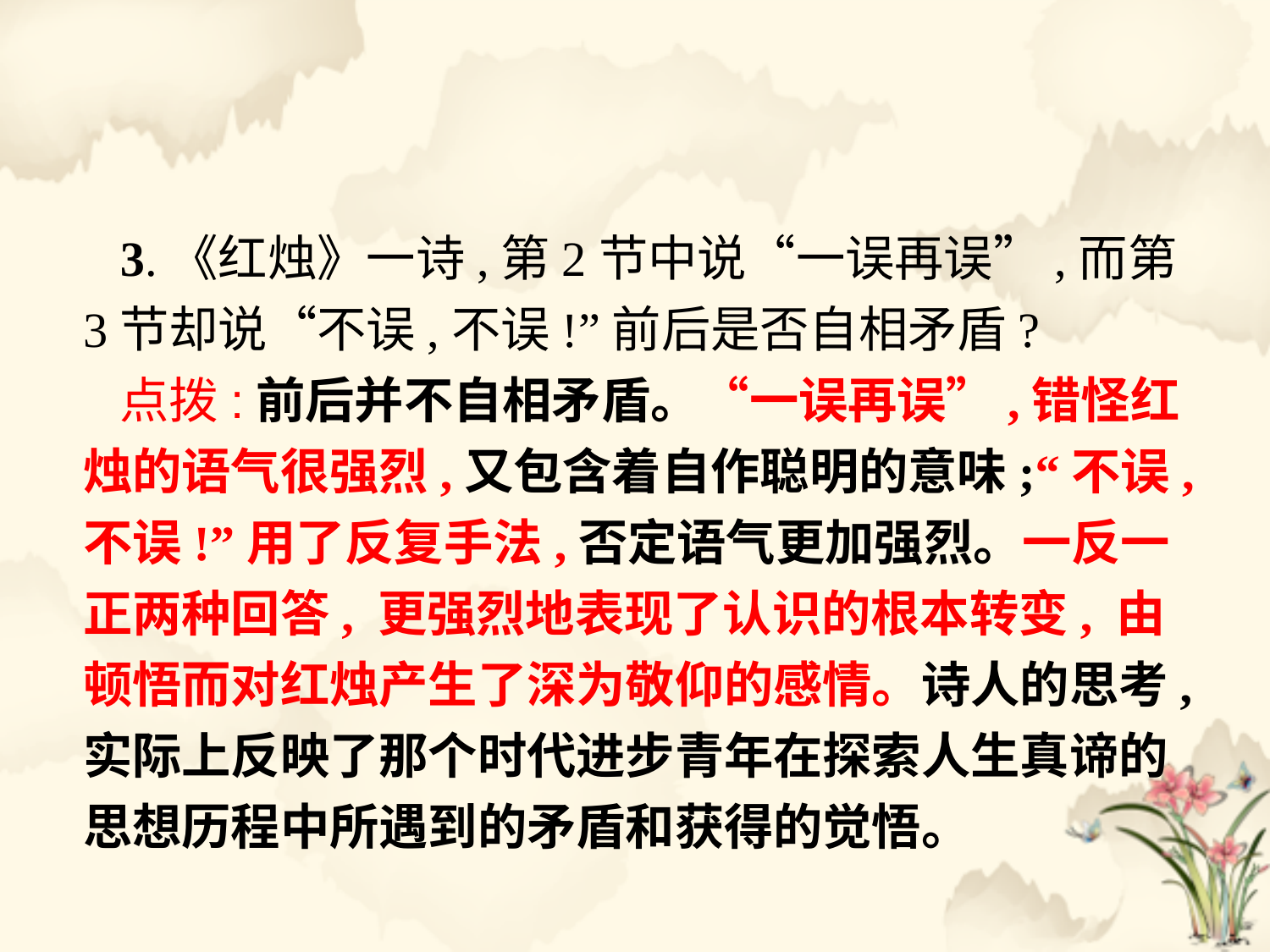

3.《红烛》一诗,第2节中说“一误再误”,而第3节却说“不误,不误!”前后是否自相矛盾?
点拨:前后并不自相矛盾。“一误再误”,错怪红烛的语气很强烈,又包含着自作聪明的意味;“不误,不误!”用了反复手法,否定语气更加强烈。一反一正两种回答, 更强烈地表现了认识的根本转变, 由顿悟而对红烛产生了深为敬仰的感情。诗人的思考,实际上反映了那个时代进步青年在探索人生真谛的思想历程中所遇到的矛盾和获得的觉悟。